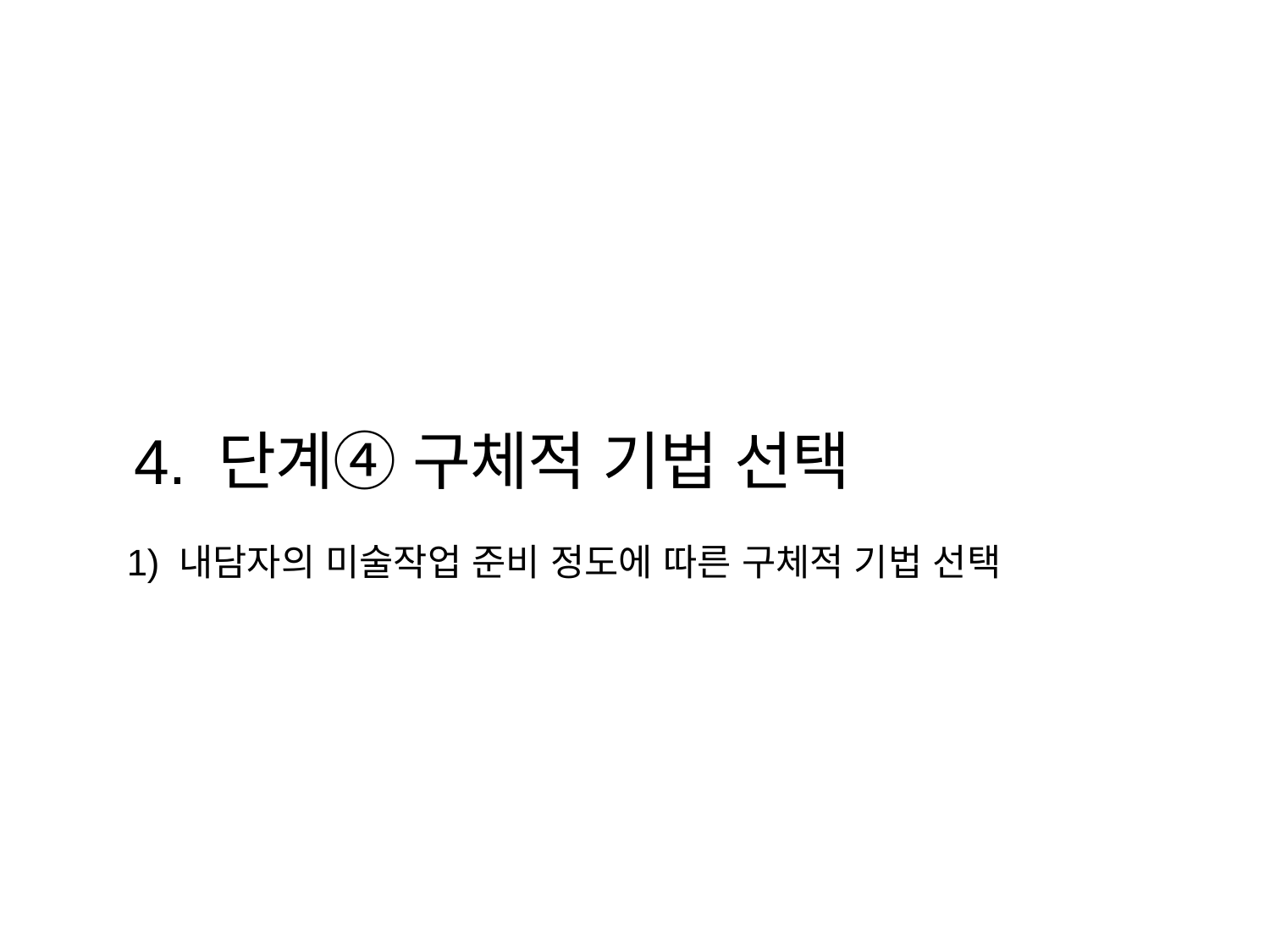

4. 단계④ 구체적 기법 선택
1) 내담자의 미술작업 준비 정도에 따른 구체적 기법 선택